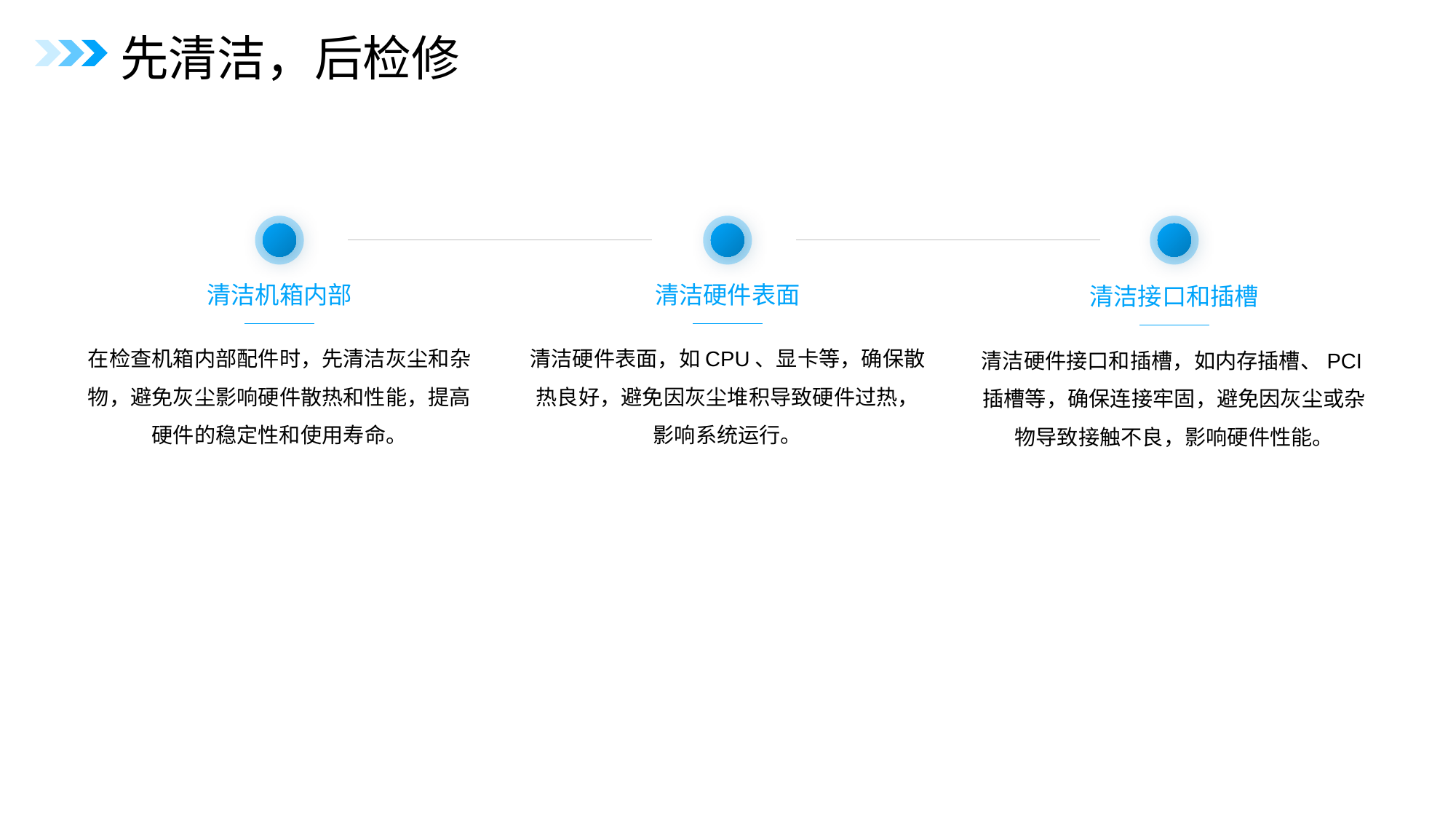

先清洁，后检修

清洁机箱内部
清洁硬件表面
清洁接口和插槽
在检查机箱内部配件时，先清洁灰尘和杂物，避免灰尘影响硬件散热和性能，提高硬件的稳定性和使用寿命。
清洁硬件表面，如CPU、显卡等，确保散热良好，避免因灰尘堆积导致硬件过热，影响系统运行。
清洁硬件接口和插槽，如内存插槽、PCI插槽等，确保连接牢固，避免因灰尘或杂物导致接触不良，影响硬件性能。